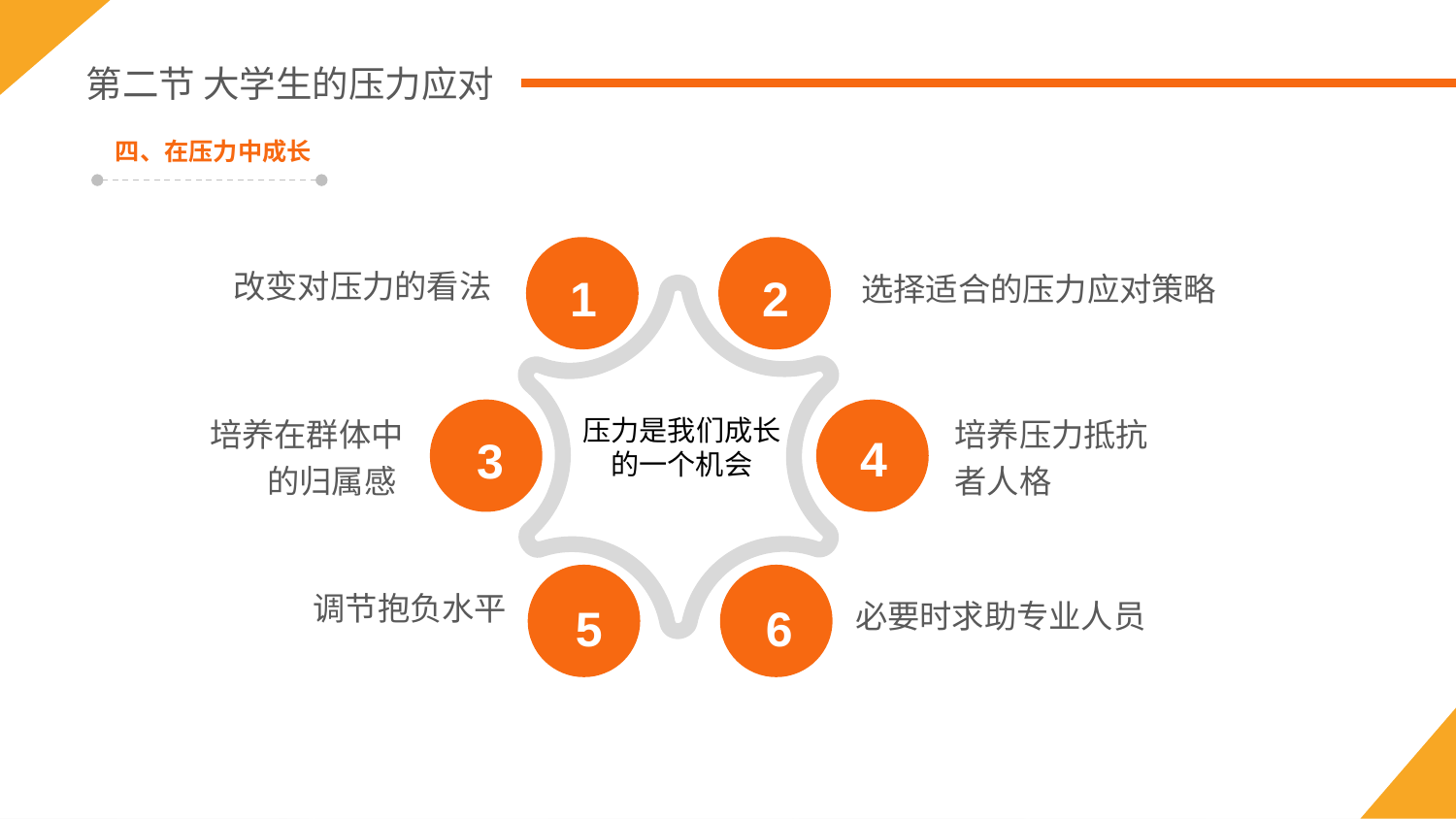

第二节 大学生的压力应对
四、在压力中成长

1
2
改变对压力的看法
选择适合的压力应对策略
培养在群体中的归属感
培养压力抵抗者人格
压力是我们成长
的一个机会
4
3
调节抱负水平
6
5
必要时求助专业人员